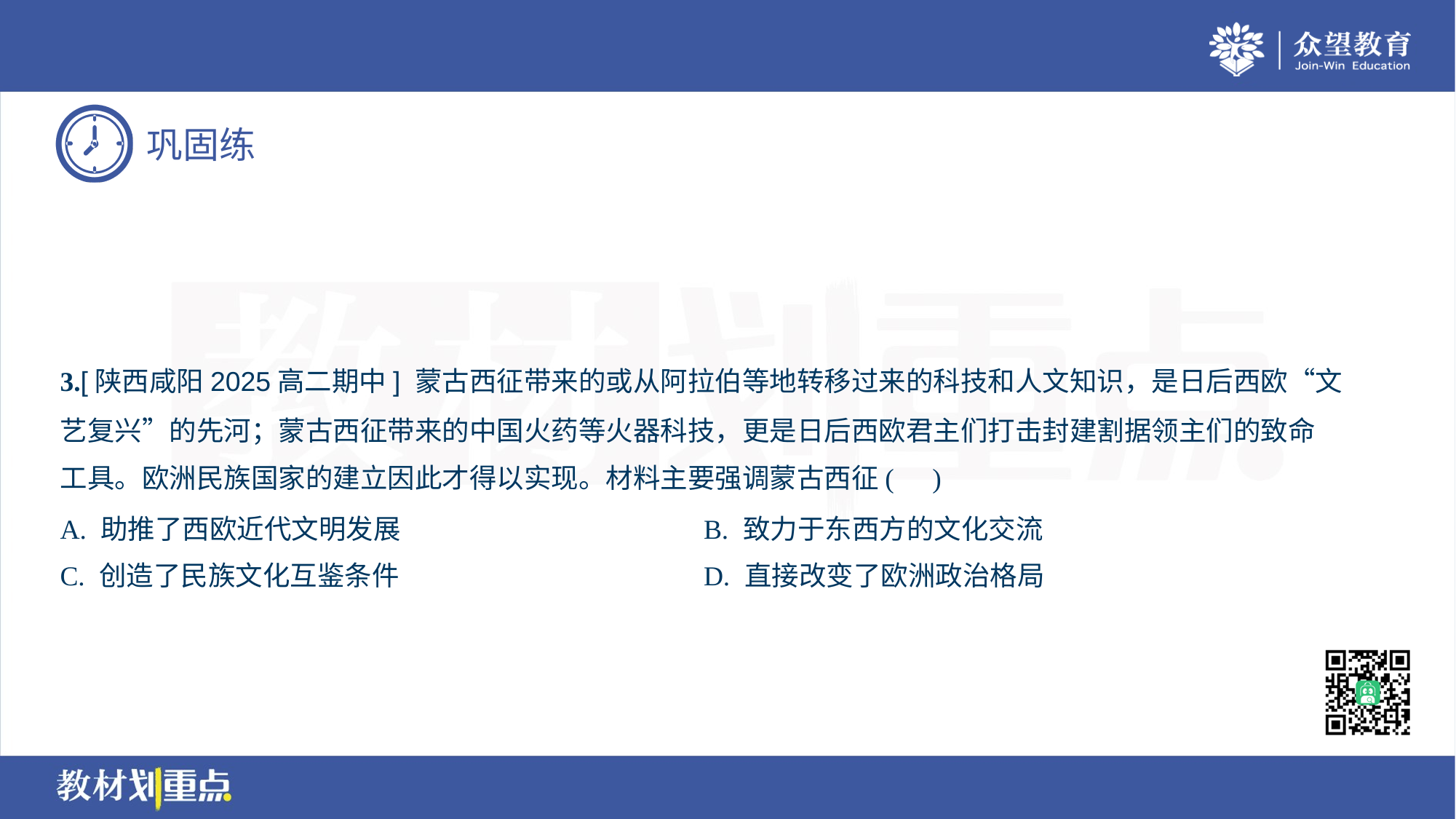

3.[陕西咸阳2025高二期中] 蒙古西征带来的或从阿拉伯等地转移过来的科技和人文知识，是日后西欧“文
艺复兴”的先河；蒙古西征带来的中国火药等火器科技，更是日后西欧君主们打击封建割据领主们的致命
工具。欧洲民族国家的建立因此才得以实现。材料主要强调蒙古西征(     )
A. 助推了西欧近代文明发展	B. 致力于东西方的文化交流
C. 创造了民族文化互鉴条件	D. 直接改变了欧洲政治格局